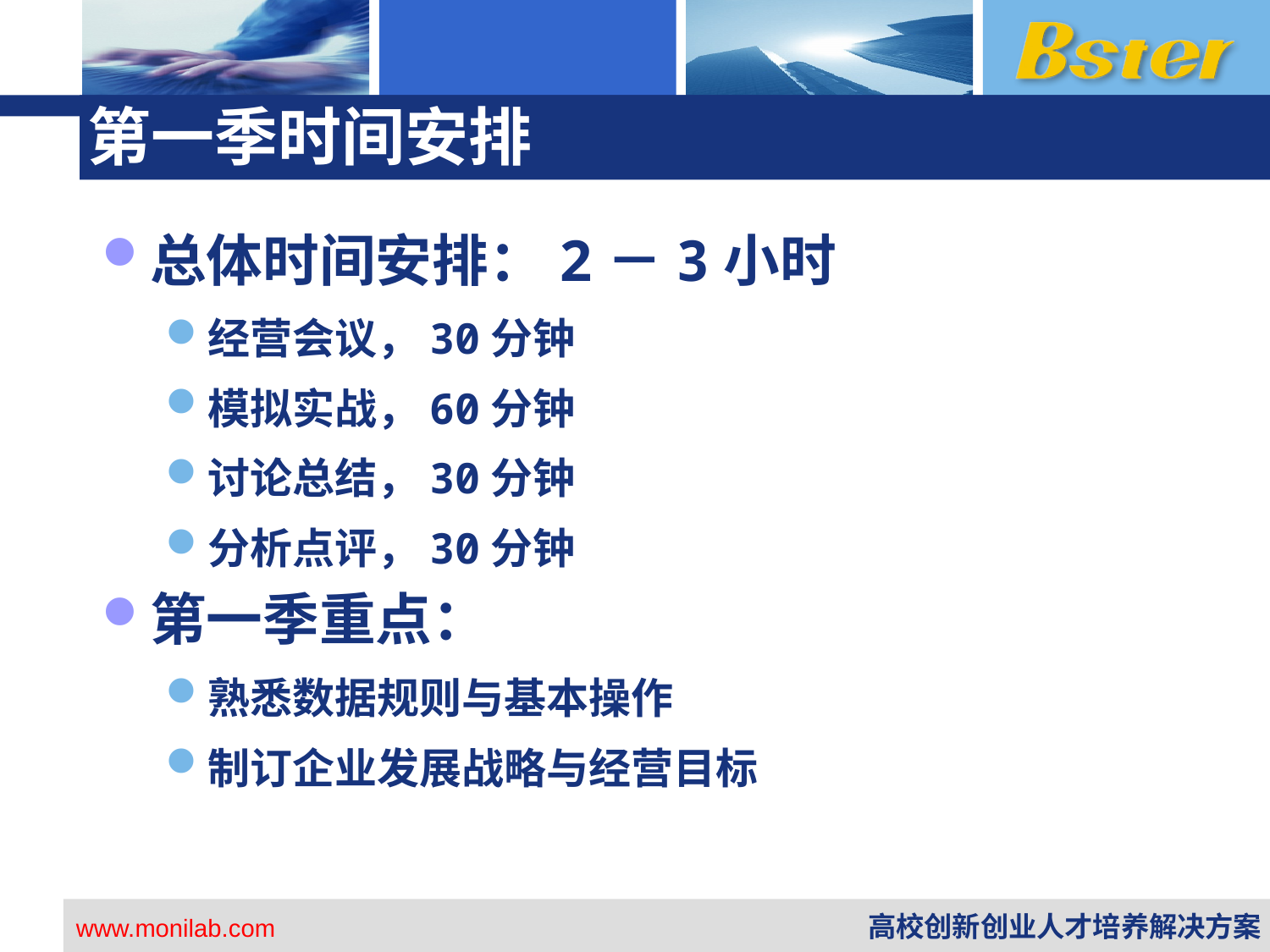

# 第一季时间安排
总体时间安排：2－3小时
经营会议，30分钟
模拟实战，60分钟
讨论总结，30分钟
分析点评，30分钟
第一季重点：
熟悉数据规则与基本操作
制订企业发展战略与经营目标